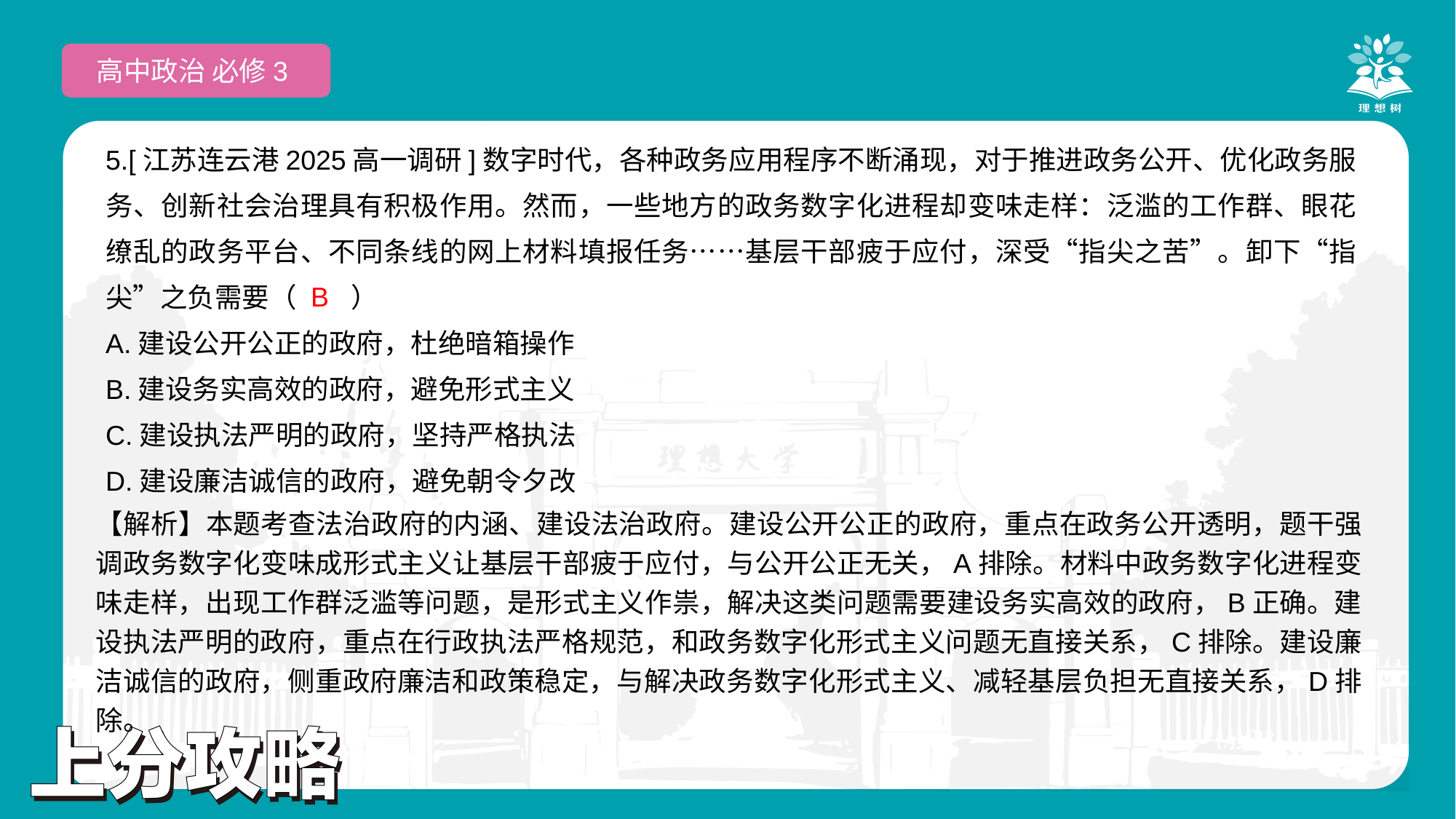

高中政治 必修3
5.[江苏连云港2025高一调研]数字时代，各种政务应用程序不断涌现，对于推进政务公开、优化政务服务、创新社会治理具有积极作用。然而，一些地方的政务数字化进程却变味走样：泛滥的工作群、眼花缭乱的政务平台、不同条线的网上材料填报任务……基层干部疲于应付，深受“指尖之苦”。卸下“指尖”之负需要（　　）
A.建设公开公正的政府，杜绝暗箱操作
B.建设务实高效的政府，避免形式主义
C.建设执法严明的政府，坚持严格执法
D.建设廉洁诚信的政府，避免朝令夕改
 B
【解析】本题考查法治政府的内涵、建设法治政府。建设公开公正的政府，重点在政务公开透明，题干强调政务数字化变味成形式主义让基层干部疲于应付，与公开公正无关，A排除。材料中政务数字化进程变味走样，出现工作群泛滥等问题，是形式主义作祟，解决这类问题需要建设务实高效的政府，B正确。建设执法严明的政府，重点在行政执法严格规范，和政务数字化形式主义问题无直接关系，C排除。建设廉洁诚信的政府，侧重政府廉洁和政策稳定，与解决政务数字化形式主义、减轻基层负担无直接关系，D排除。